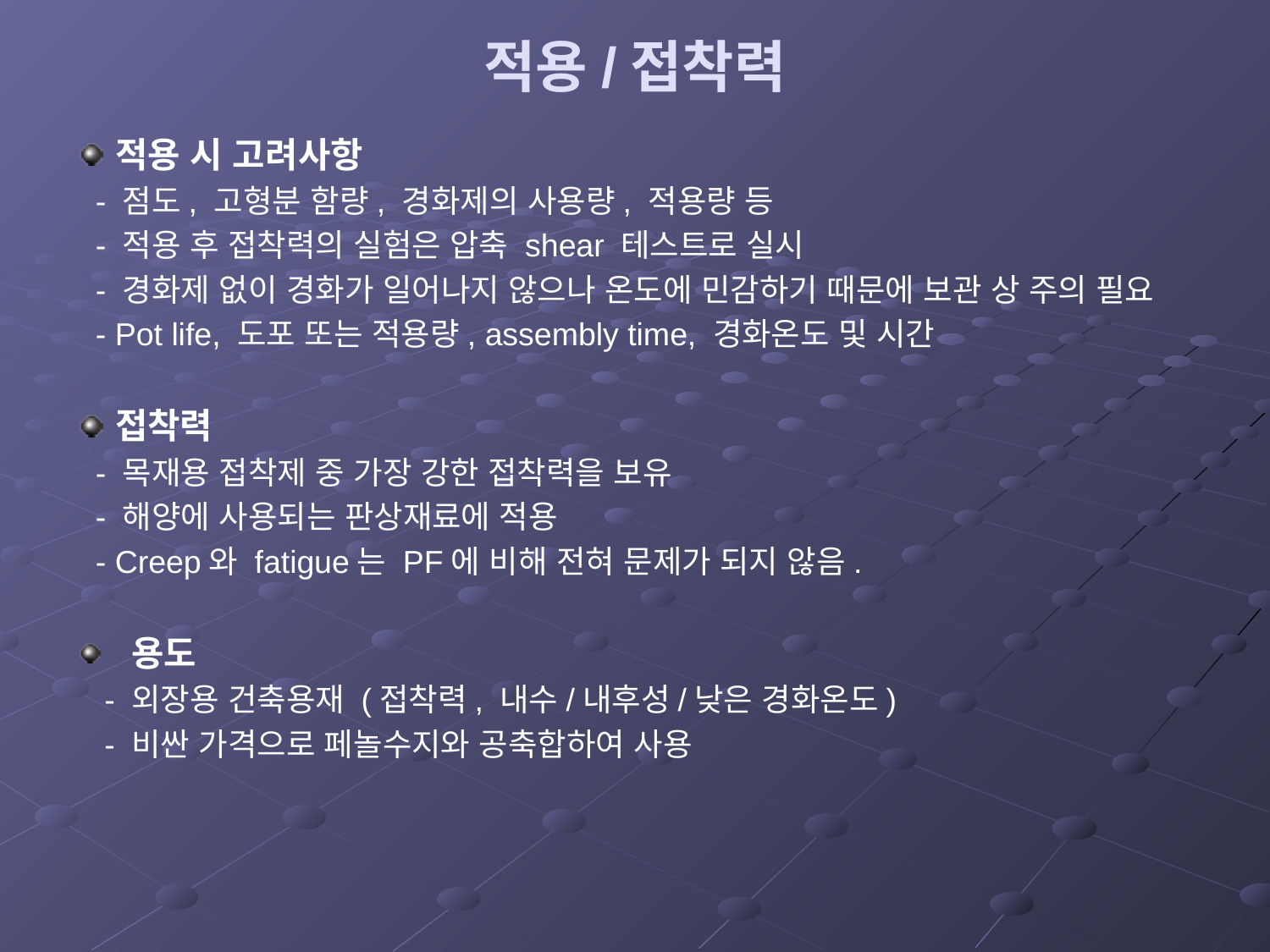

# 적용/접착력
적용 시 고려사항
  - 점도, 고형분 함량, 경화제의 사용량, 적용량 등
  - 적용 후 접착력의 실험은 압축 shear 테스트로 실시
  - 경화제 없이 경화가 일어나지 않으나 온도에 민감하기 때문에 보관 상 주의 필요
  - Pot life, 도포 또는 적용량, assembly time, 경화온도 및 시간

접착력
  - 목재용 접착제 중 가장 강한 접착력을 보유
  - 해양에 사용되는 판상재료에 적용
  - Creep와 fatigue는 PF에 비해 전혀 문제가 되지 않음.

 용도
   - 외장용 건축용재 (접착력, 내수/내후성/낮은 경화온도)
   - 비싼 가격으로 페놀수지와 공축합하여 사용